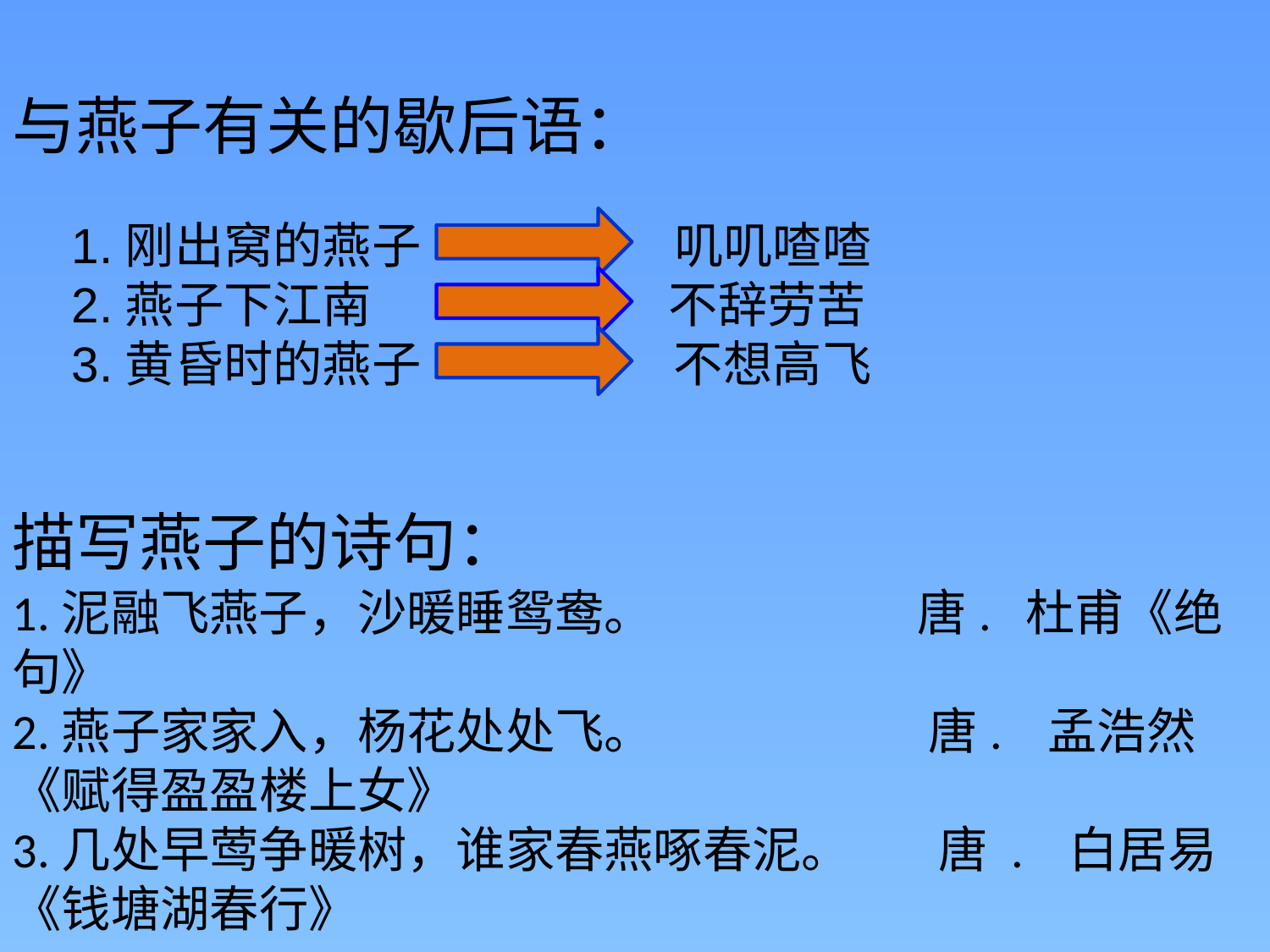

与燕子有关的歇后语：
1.刚出窝的燕子                       叽叽喳喳
2.燕子下江南                           不辞劳苦
3.黄昏时的燕子                       不想高飞

描写燕子的诗句：
1.泥融飞燕子，沙暖睡鸳鸯。                        唐.  杜甫《绝句》
2.燕子家家入，杨花处处飞。                         唐.   孟浩然《赋得盈盈楼上女》
3.几处早莺争暖树，谁家春燕啄春泥。        唐 .   白居易《钱塘湖春行》